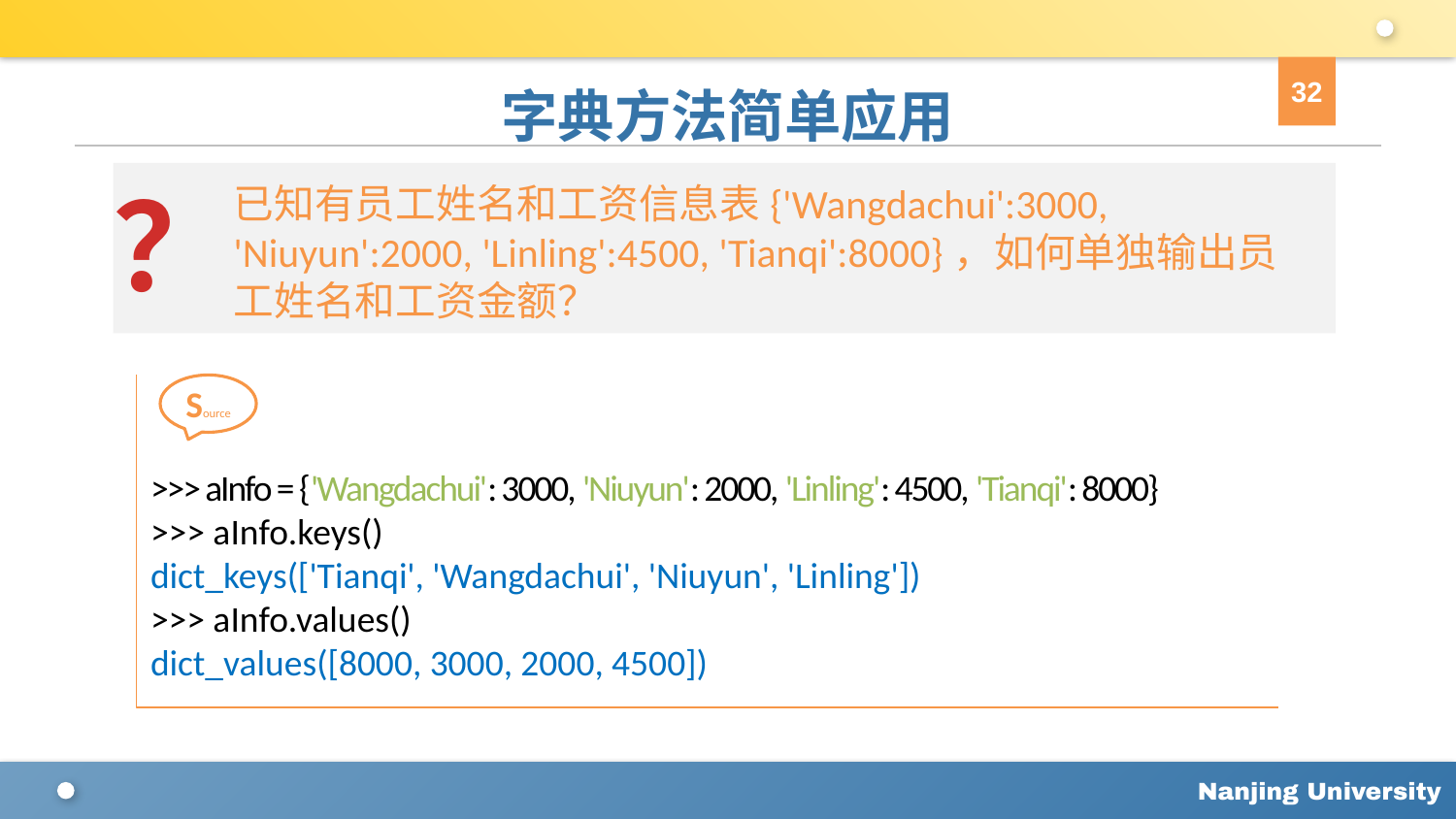

32
# 字典方法简单应用

？
已知有员工姓名和工资信息表{'Wangdachui':3000, 'Niuyun':2000, 'Linling':4500, 'Tianqi':8000}，如何单独输出员工姓名和工资金额？

>>> aInfo = {'Wangdachui': 3000, 'Niuyun': 2000, 'Linling': 4500, 'Tianqi': 8000}
>>> aInfo.keys()
dict_keys(['Tianqi', 'Wangdachui', 'Niuyun', 'Linling'])
>>> aInfo.values()
dict_values([8000, 3000, 2000, 4500])
Source